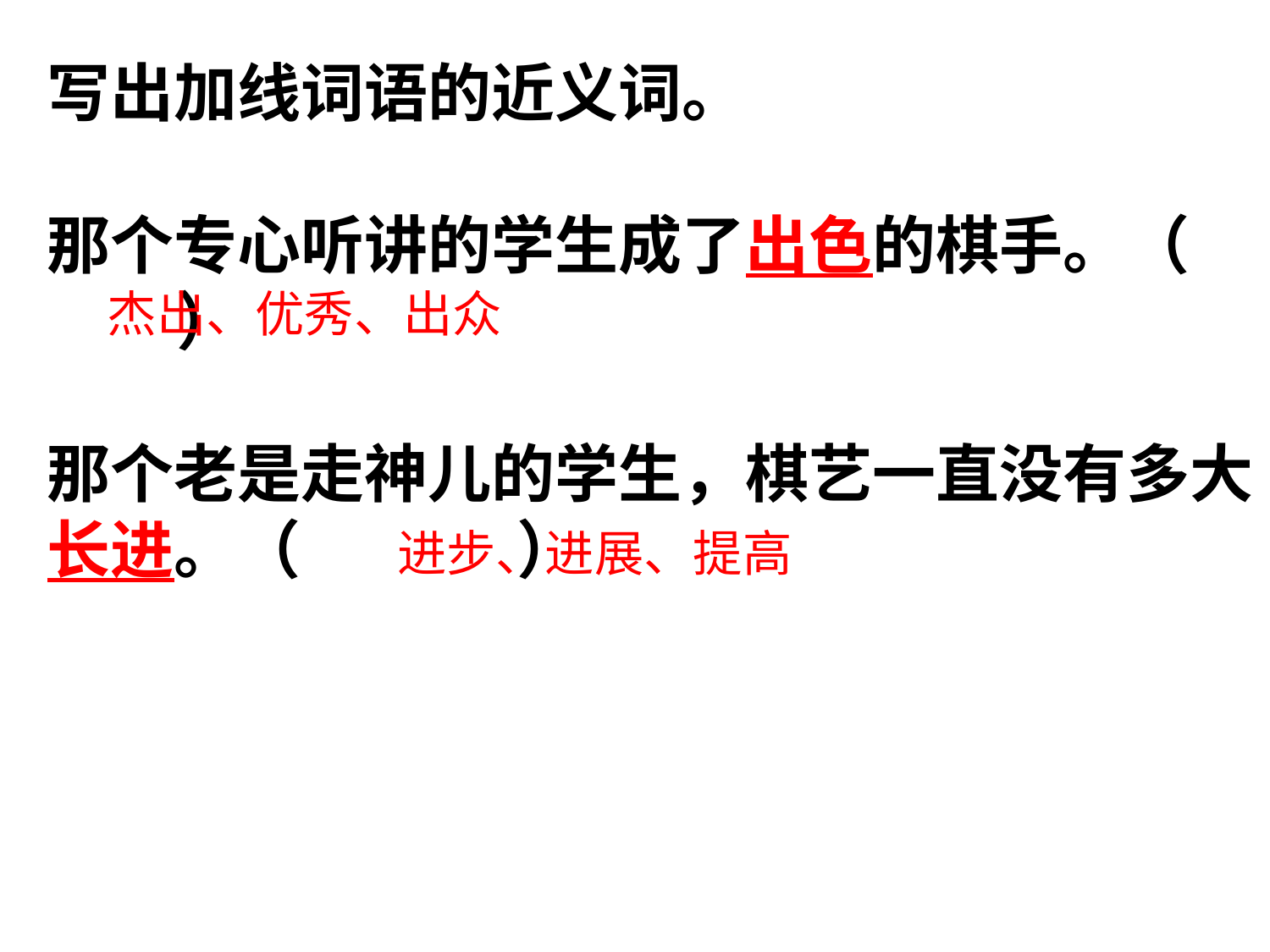

写出加线词语的近义词。

那个专心听讲的学生成了出色的棋手。（              ）

那个老是走神儿的学生，棋艺一直没有多大长进。（               ）
杰出、优秀、出众
进步、进展、提高